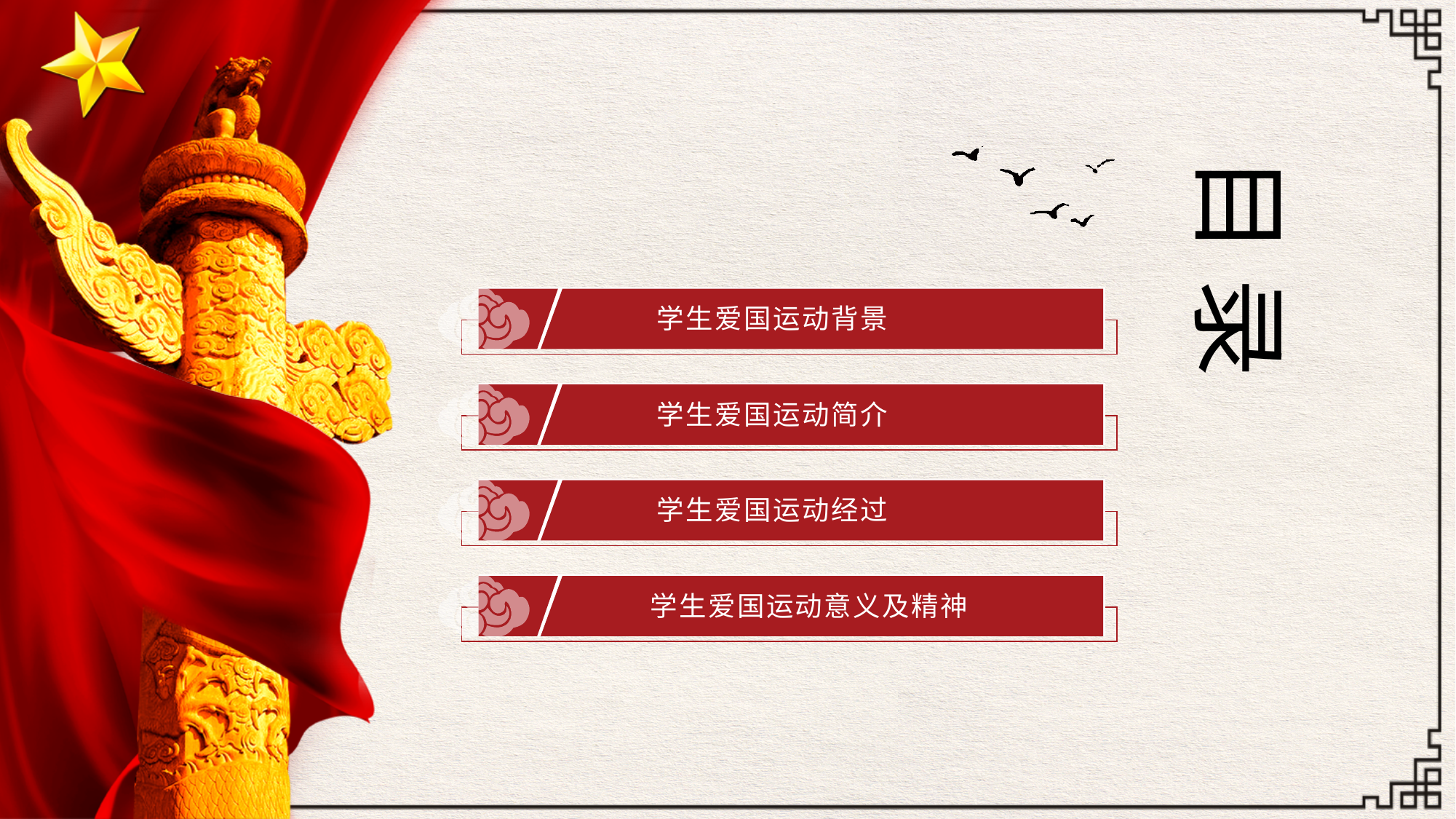

目 录

学生爱国运动背景

学生爱国运动简介

学生爱国运动经过

学生爱国运动意义及精神